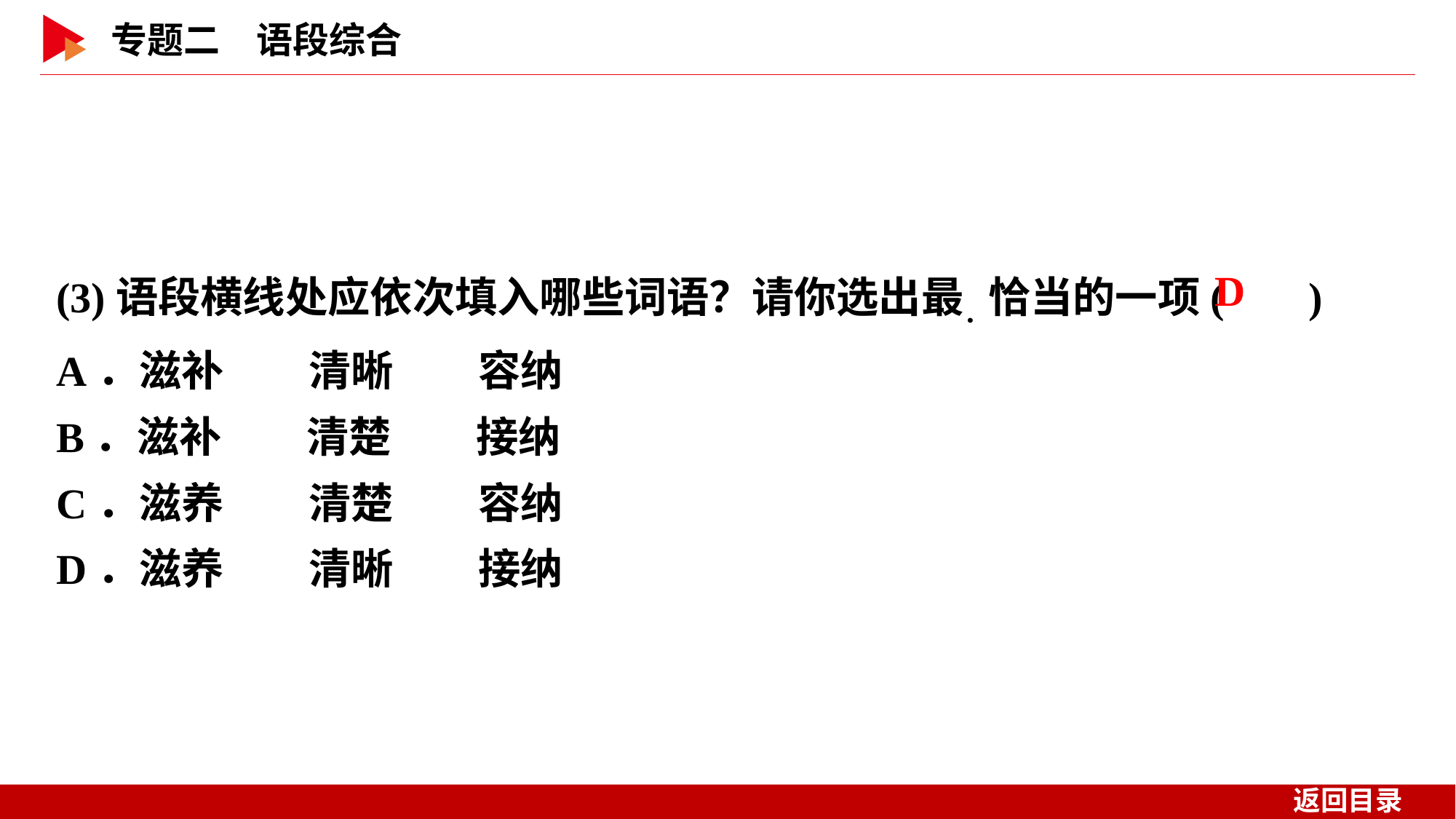

(3)语段横线处应依次填入哪些词语？请你选出最．恰当的一项(        )
A．滋补　　清晰　　容纳
B．滋补　　清楚　　接纳
C．滋养　　清楚　　容纳
D．滋养　　清晰　　接纳
   D